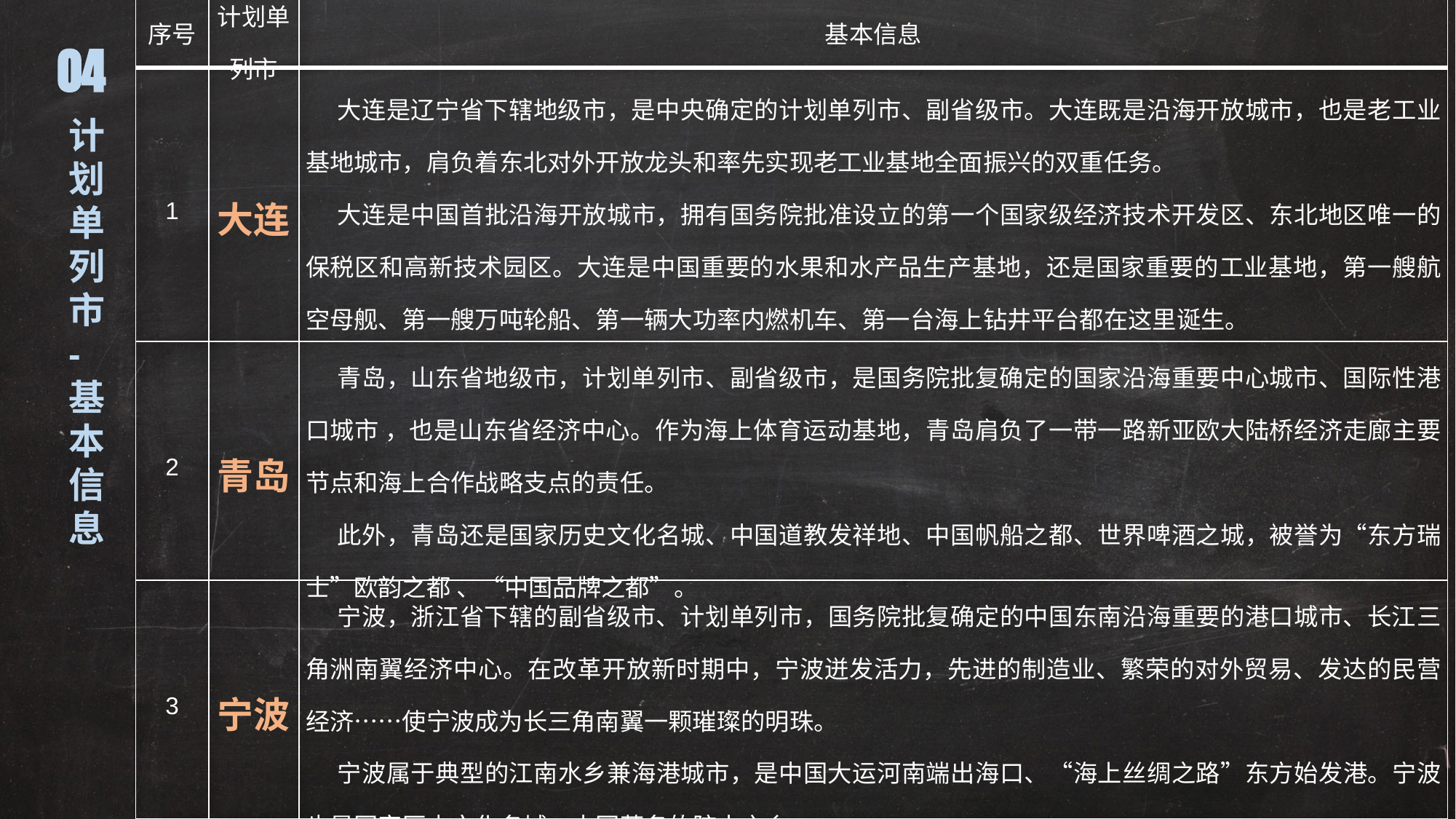

| 序号 | 计划单列市 | 基本信息 |
| --- | --- | --- |
| 1 | 大连 | 大连是辽宁省下辖地级市，是中央确定的计划单列市、副省级市。大连既是沿海开放城市，也是老工业基地城市，肩负着东北对外开放龙头和率先实现老工业基地全面振兴的双重任务。 大连是中国首批沿海开放城市，拥有国务院批准设立的第一个国家级经济技术开发区、东北地区唯一的保税区和高新技术园区。大连是中国重要的水果和水产品生产基地，还是国家重要的工业基地，第一艘航空母舰、第一艘万吨轮船、第一辆大功率内燃机车、第一台海上钻井平台都在这里诞生。 |
| 2 | 青岛 | 青岛，山东省地级市，计划单列市、副省级市，是国务院批复确定的国家沿海重要中心城市、国际性港口城市 ，也是山东省经济中心。作为海上体育运动基地，青岛肩负了一带一路新亚欧大陆桥经济走廊主要节点和海上合作战略支点的责任。 此外，青岛还是国家历史文化名城、中国道教发祥地、中国帆船之都、世界啤酒之城，被誉为“东方瑞士”欧韵之都 、“中国品牌之都”。 |
| 3 | 宁波 | 宁波，浙江省下辖的副省级市、计划单列市，国务院批复确定的中国东南沿海重要的港口城市、长江三角洲南翼经济中心。在改革开放新时期中，宁波迸发活力，先进的制造业、繁荣的对外贸易、发达的民营经济……使宁波成为长三角南翼一颗璀璨的明珠。 宁波属于典型的江南水乡兼海港城市，是中国大运河南端出海口、“海上丝绸之路”东方始发港。宁波也是国家历史文化名城，中国著名的院士之乡。 |
04
计划单列市
-基本信息